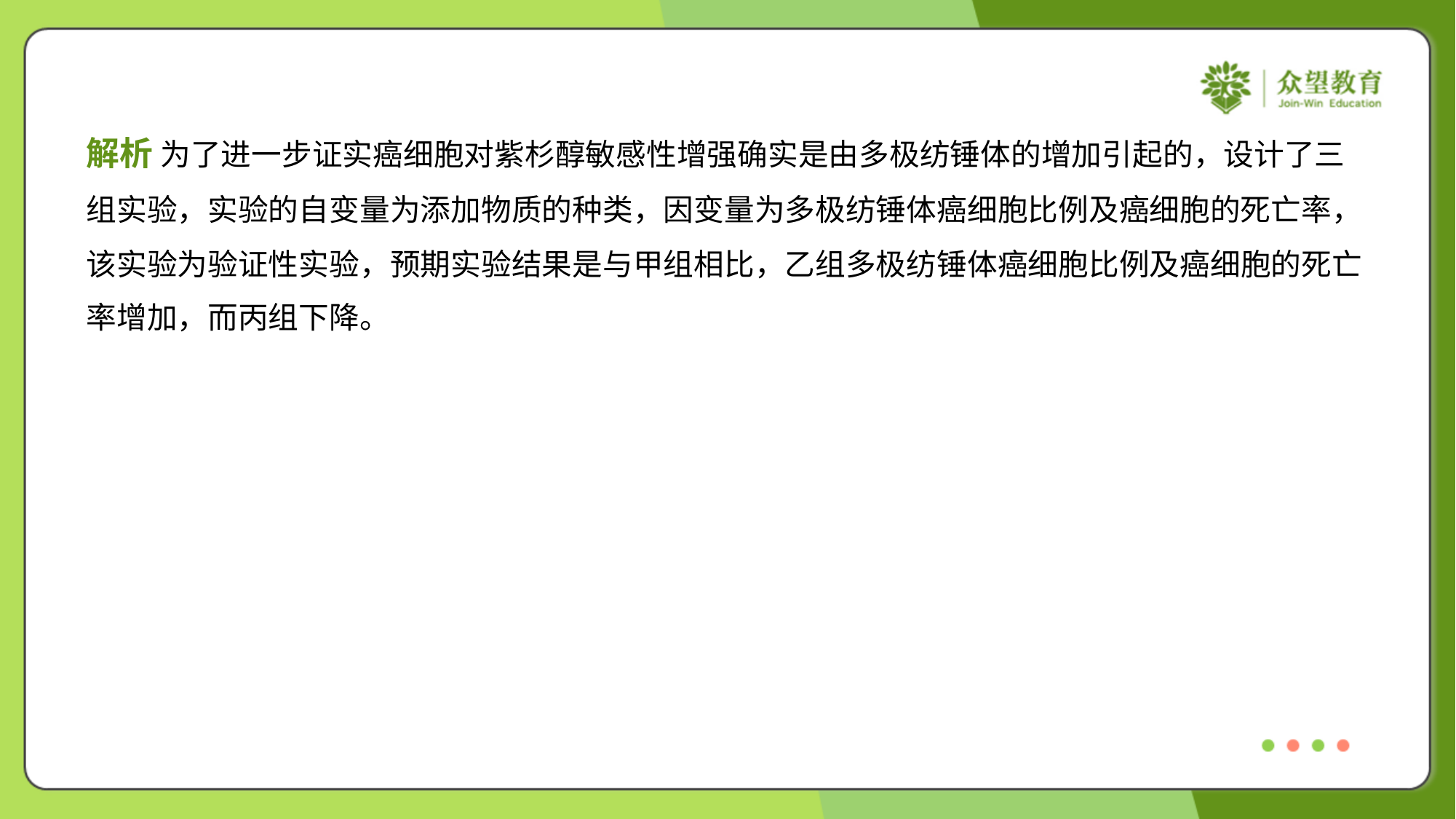

解析 为了进一步证实癌细胞对紫杉醇敏感性增强确实是由多极纺锤体的增加引起的，设计了三
组实验，实验的自变量为添加物质的种类，因变量为多极纺锤体癌细胞比例及癌细胞的死亡率，
该实验为验证性实验，预期实验结果是与甲组相比，乙组多极纺锤体癌细胞比例及癌细胞的死亡
率增加，而丙组下降。